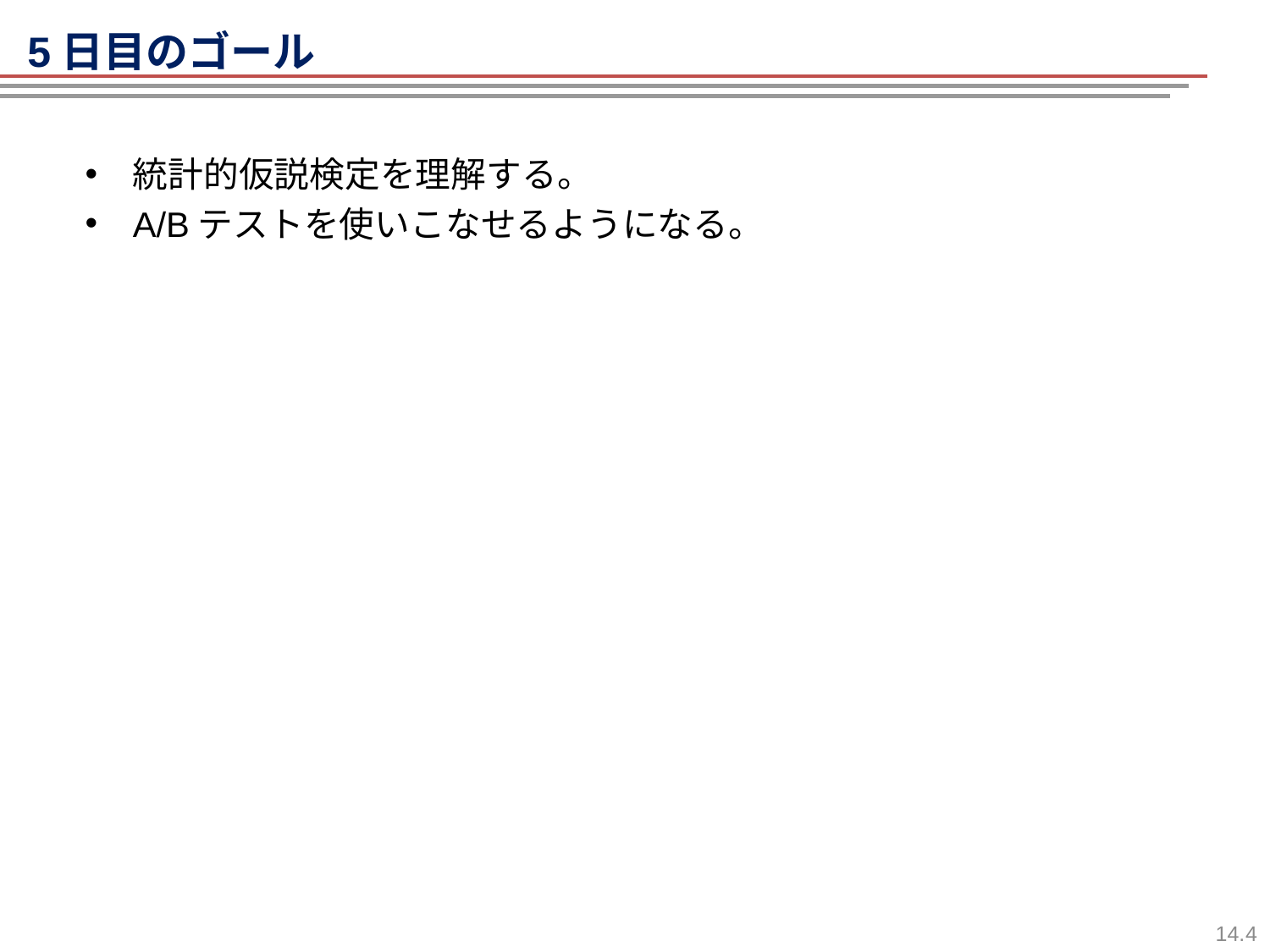

5日目のゴール
統計的仮説検定を理解する。
A/Bテストを使いこなせるようになる。
4